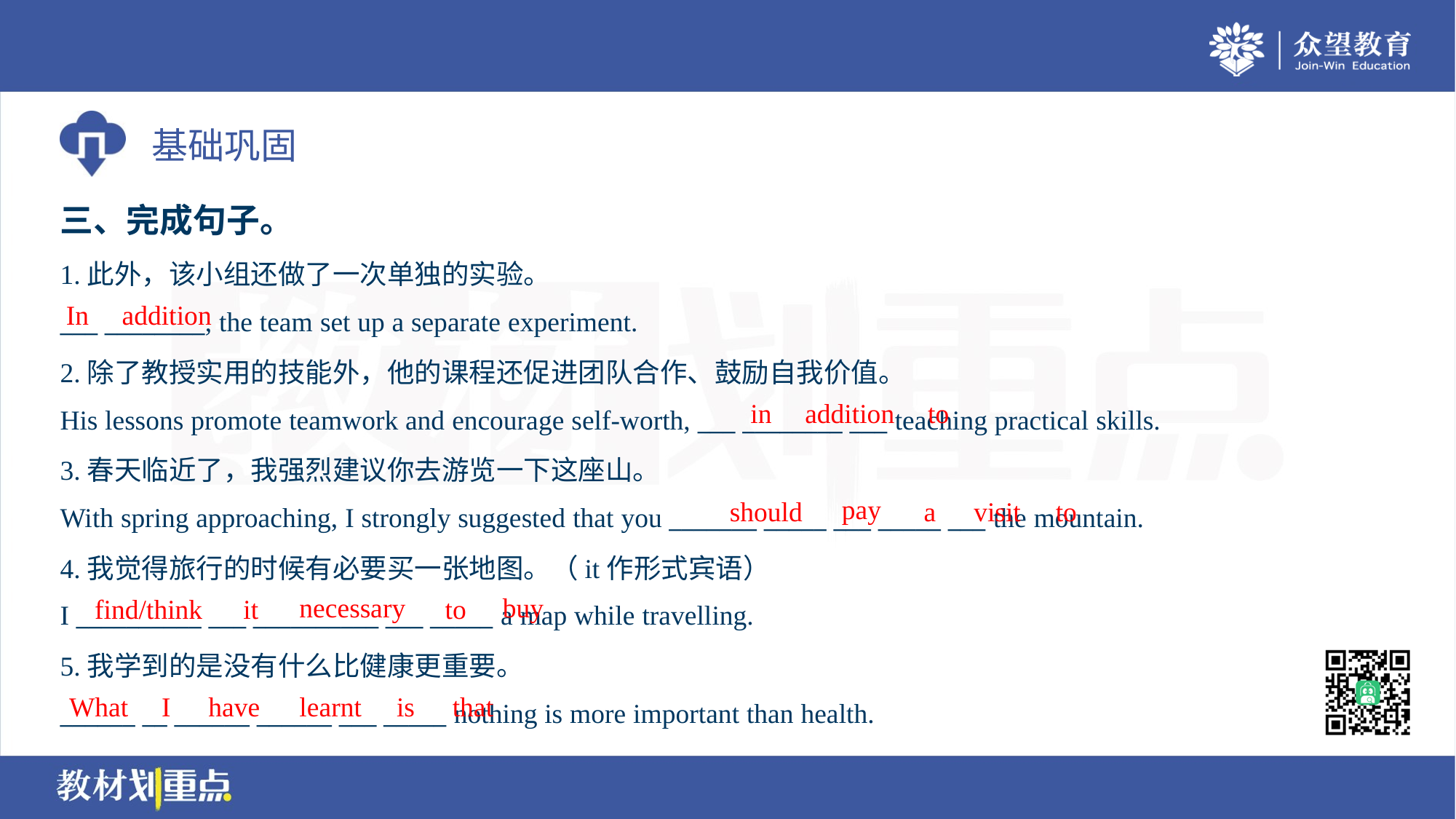

三、完成句子。
1.此外，该小组还做了一次单独的实验。
___ ________, the team set up a separate experiment.
In
addition
2.除了教授实用的技能外，他的课程还促进团队合作、鼓励自我价值。
His lessons promote teamwork and encourage self-worth, ___ ________ ___ teaching practical skills.
in
addition
to
3.春天临近了，我强烈建议你去游览一下这座山。
With spring approaching, I strongly suggested that you _______ _____ ___ _____ ___ the mountain.
pay
should
a
visit
to
4.我觉得旅行的时候有必要买一张地图。（it作形式宾语）
I __________ ___ __________ ___ _____ a map while travelling.
necessary
buy
find/think
it
to
5.我学到的是没有什么比健康更重要。
______ __ ______ ______ ___ _____ nothing is more important than health.
What
I
have
learnt
is
that